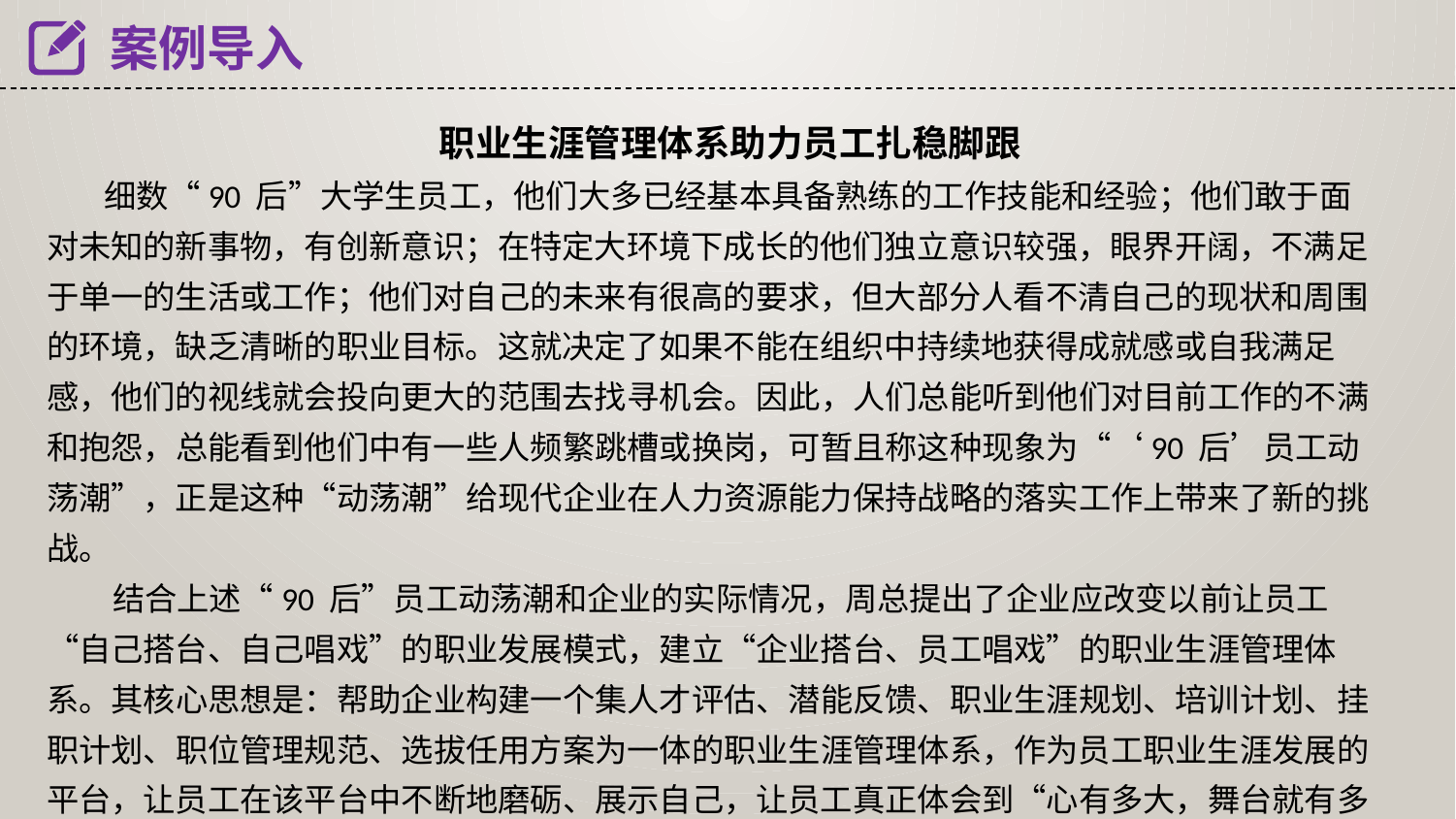

案例导入

    职业生涯管理体系助力员工扎稳脚跟
        细数“90 后”大学生员工，他们大多已经基本具备熟练的工作技能和经验；他们敢于面对未知的新事物，有创新意识；在特定大环境下成长的他们独立意识较强，眼界开阔，不满足于单一的生活或工作；他们对自己的未来有很高的要求，但大部分人看不清自己的现状和周围的环境，缺乏清晰的职业目标。这就决定了如果不能在组织中持续地获得成就感或自我满足感，他们的视线就会投向更大的范围去找寻机会。因此，人们总能听到他们对目前工作的不满和抱怨，总能看到他们中有一些人频繁跳槽或换岗，可暂且称这种现象为“‘90 后’员工动荡潮”，正是这种“动荡潮”给现代企业在人力资源能力保持战略的落实工作上带来了新的挑战。
        结合上述“90 后”员工动荡潮和企业的实际情况，周总提出了企业应改变以前让员工“自己搭台、自己唱戏”的职业发展模式，建立“企业搭台、员工唱戏”的职业生涯管理体系。其核心思想是：帮助企业构建一个集人才评估、潜能反馈、职业生涯规划、培训计划、挂职计划、职位管理规范、选拔任用方案为一体的职业生涯管理体系，作为员工职业生涯发展的平台，让员工在该平台中不断地磨砺、展示自己，让员工真正体会到“心有多大，舞台就有多大”。
5